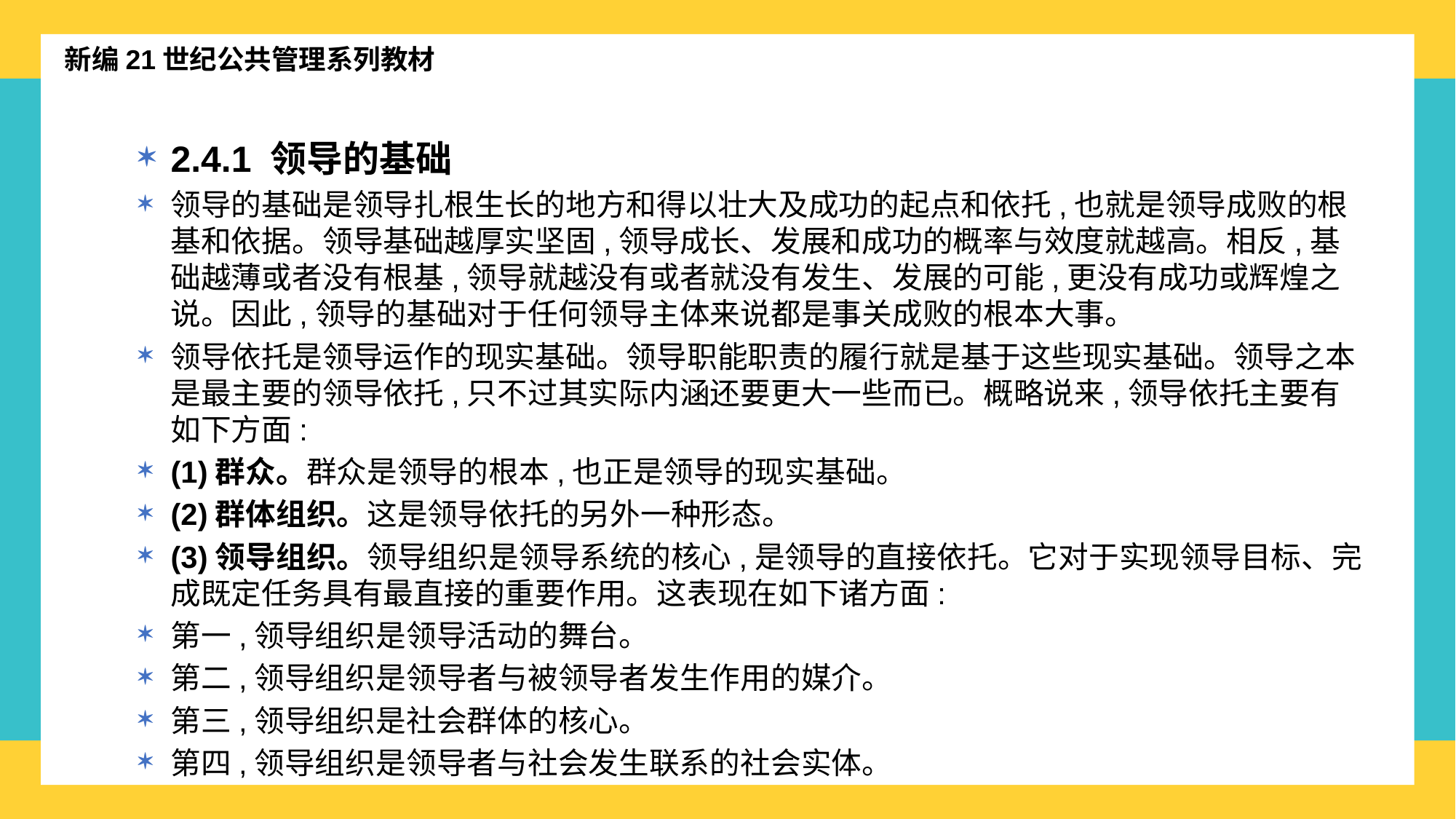

新编21世纪公共管理系列教材
2.4.1 领导的基础
领导的基础是领导扎根生长的地方和得以壮大及成功的起点和依托,也就是领导成败的根基和依据。领导基础越厚实坚固,领导成长、发展和成功的概率与效度就越高。相反,基础越薄或者没有根基,领导就越没有或者就没有发生、发展的可能,更没有成功或辉煌之说。因此,领导的基础对于任何领导主体来说都是事关成败的根本大事。
领导依托是领导运作的现实基础。领导职能职责的履行就是基于这些现实基础。领导之本是最主要的领导依托,只不过其实际内涵还要更大一些而已。概略说来,领导依托主要有如下方面:
(1)群众。群众是领导的根本,也正是领导的现实基础。
(2)群体组织。这是领导依托的另外一种形态。
(3)领导组织。领导组织是领导系统的核心,是领导的直接依托。它对于实现领导目标、完成既定任务具有最直接的重要作用。这表现在如下诸方面:
第一,领导组织是领导活动的舞台。
第二,领导组织是领导者与被领导者发生作用的媒介。
第三,领导组织是社会群体的核心。
第四,领导组织是领导者与社会发生联系的社会实体。